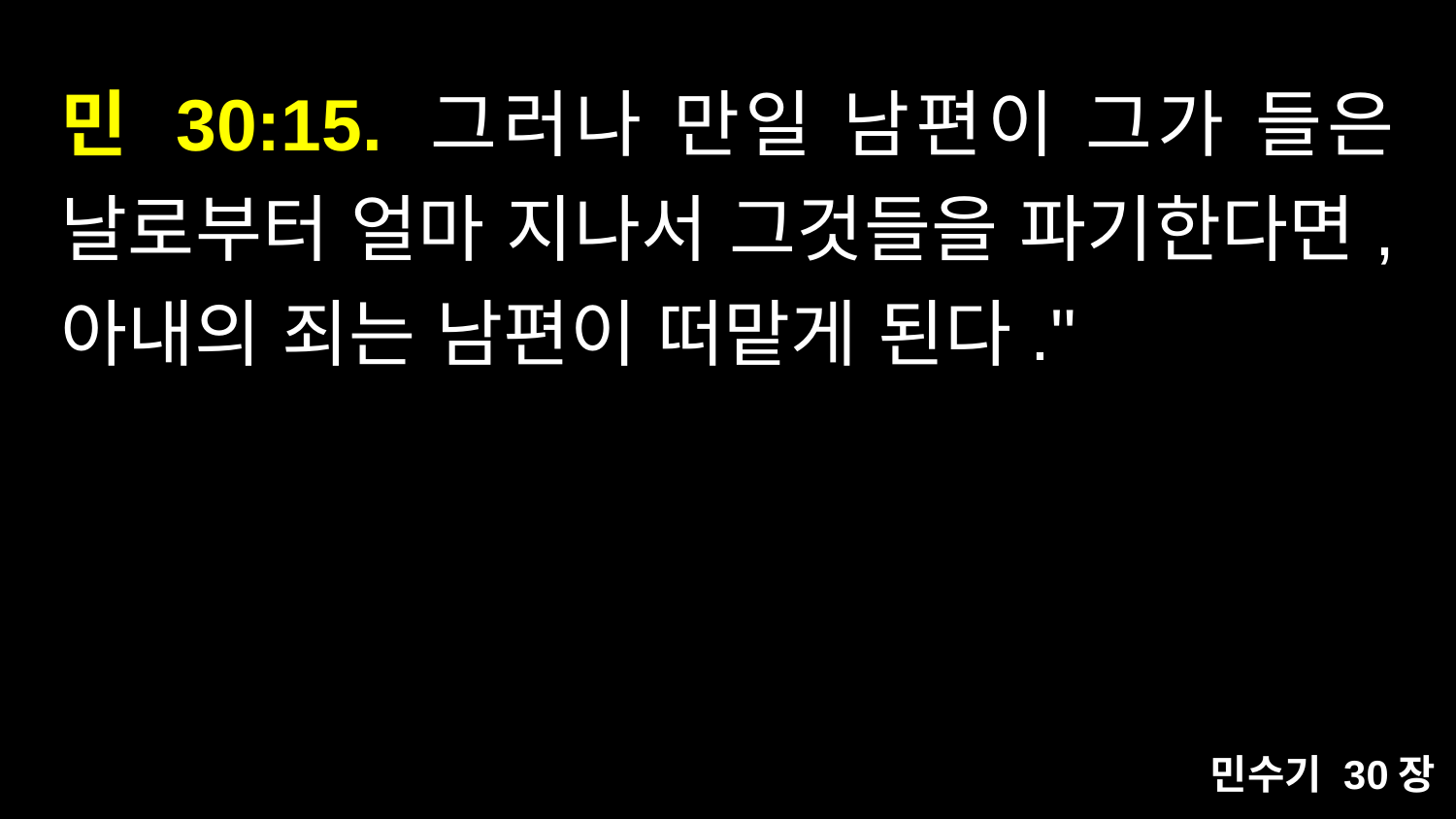

# 민 30:15. 그러나 만일 남편이 그가 들은 날로부터 얼마 지나서 그것들을 파기한다면, 아내의 죄는 남편이 떠맡게 된다."
민수기 30장